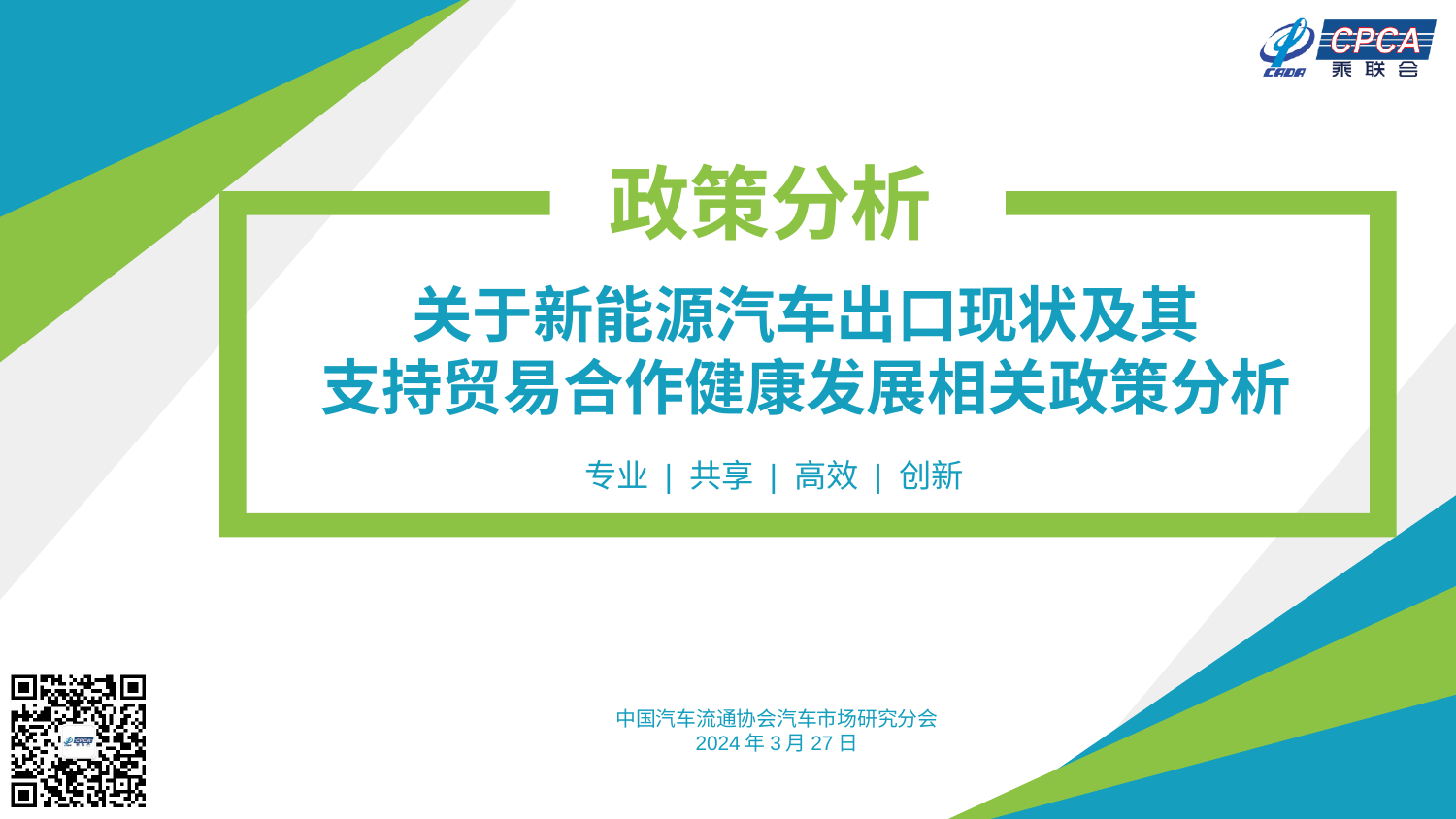

关于新能源汽车出口现状及其
支持贸易合作健康发展相关政策分析
中国汽车流通协会汽车市场研究分会
2024年3月27日